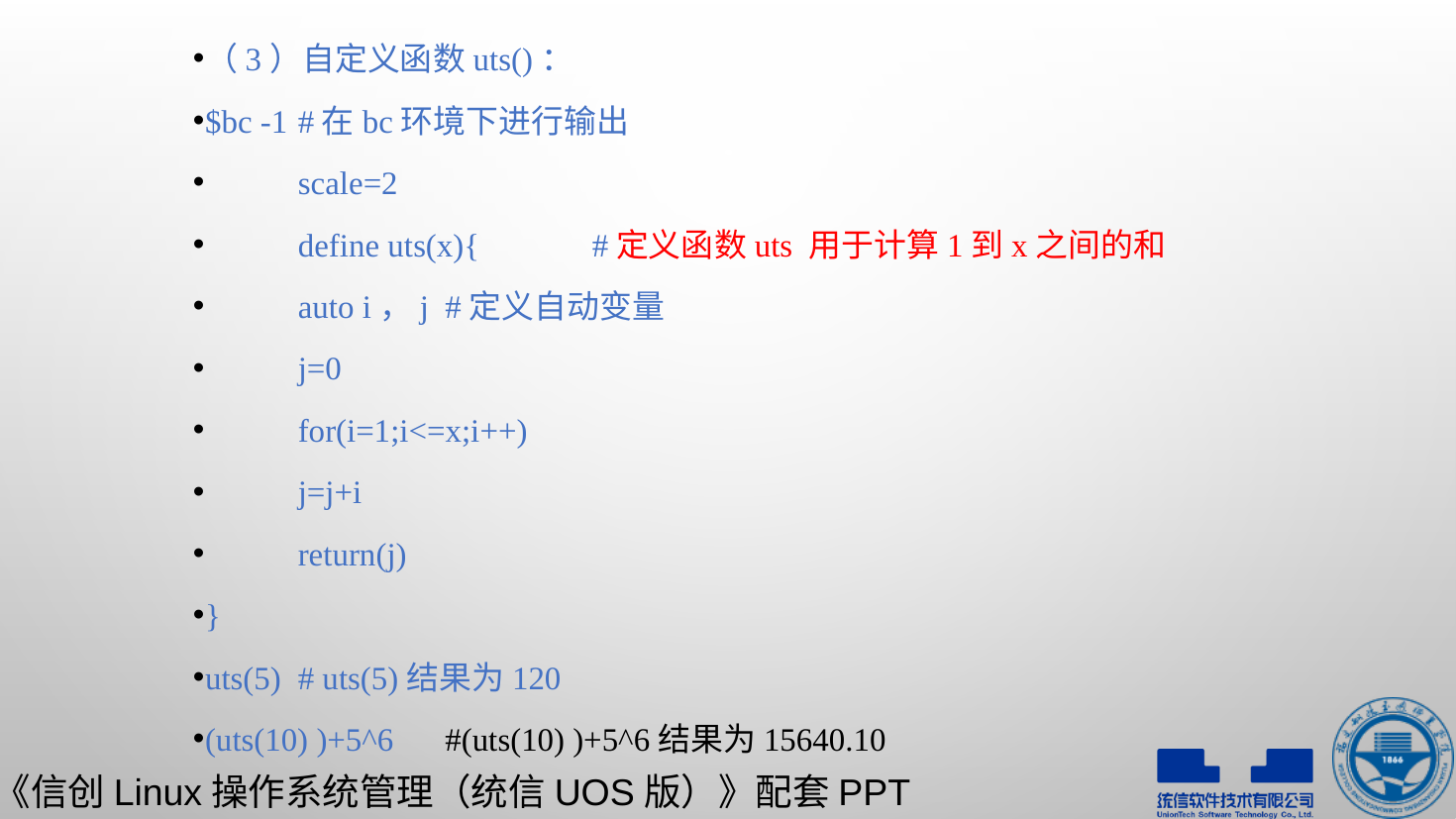

（3）自定义函数uts()：
$bc -1						#在bc环境下进行输出
		scale=2
		define uts(x){			#定义函数uts 用于计算1到x之间的和
			auto i，j			#定义自动变量
			j=0
			for(i=1;i<=x;i++)
				j=j+i
			return(j)
}
uts(5)					# uts(5)结果为120
(uts(10) )+5^6				#(uts(10) )+5^6结果为15640.10